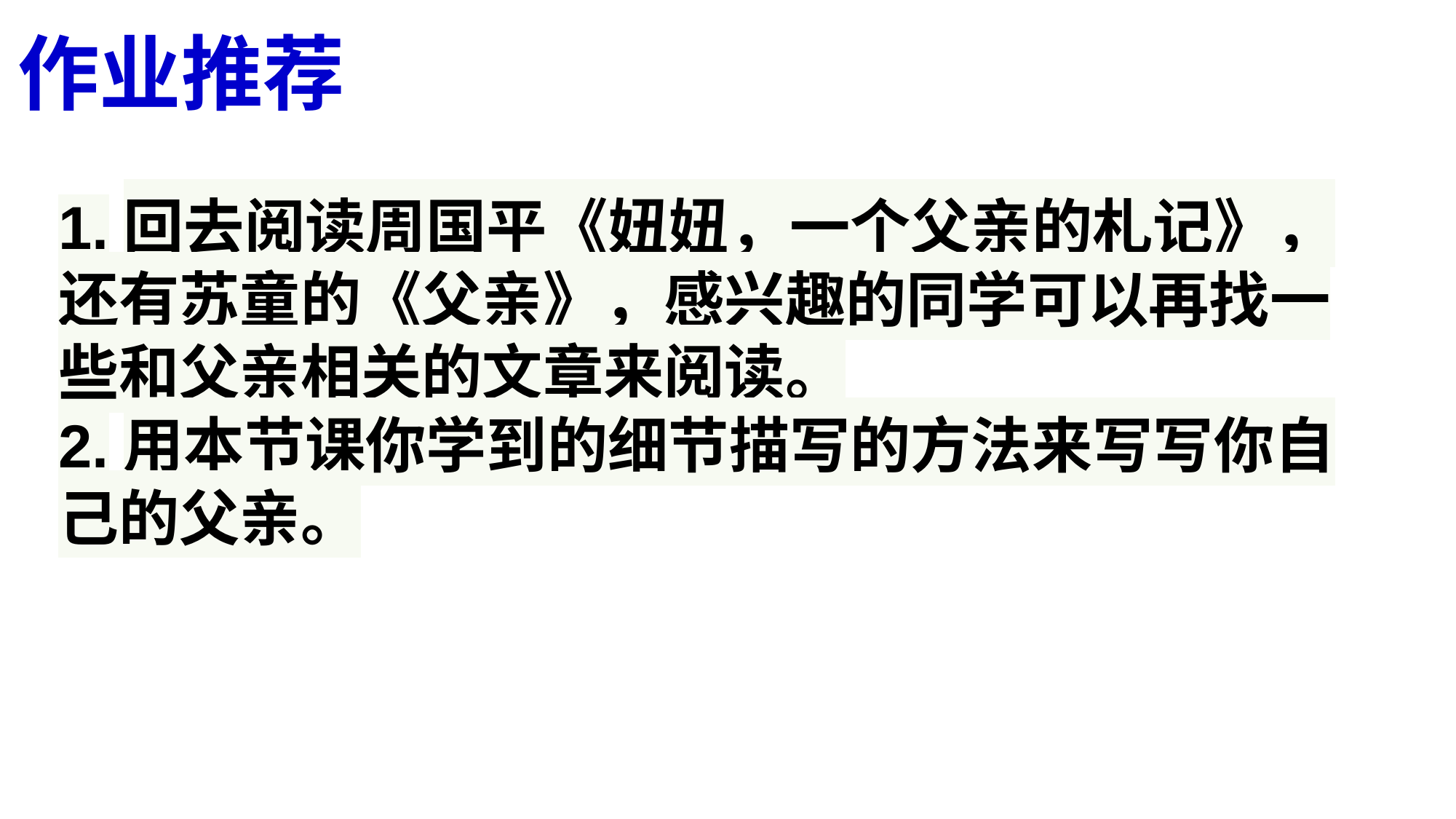

# 作业推荐
1.回去阅读周国平《妞妞，一个父亲的札记》，还有苏童的《父亲》，感兴趣的同学可以再找一些和父亲相关的文章来阅读。
2.用本节课你学到的细节描写的方法来写写你自己的父亲。